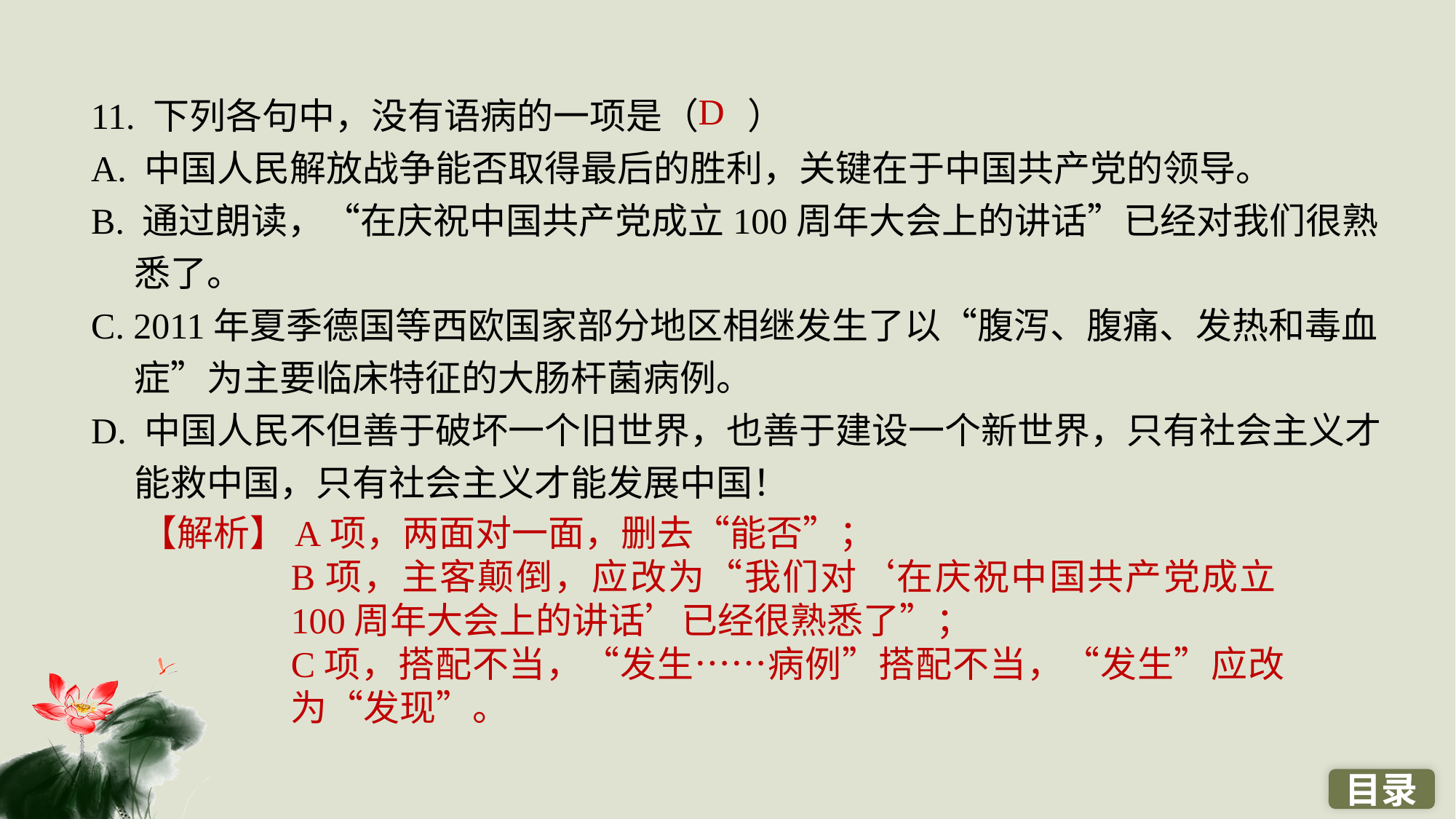

11. 下列各句中，没有语病的一项是（      ）
A. 中国人民解放战争能否取得最后的胜利，关键在于中国共产党的领导。
B. 通过朗读，“在庆祝中国共产党成立100周年大会上的讲话”已经对我们很熟悉了。
C. 2011年夏季德国等西欧国家部分地区相继发生了以“腹泻、腹痛、发热和毒血症”为主要临床特征的大肠杆菌病例。
D. 中国人民不但善于破坏一个旧世界，也善于建设一个新世界，只有社会主义才能救中国，只有社会主义才能发展中国！
D
【解析】A项，两面对一面，删去“能否”；
B项，主客颠倒，应改为“我们对‘在庆祝中国共产党成立100周年大会上的讲话’已经很熟悉了”；
C项，搭配不当，“发生……病例”搭配不当，“发生”应改为“发现”。